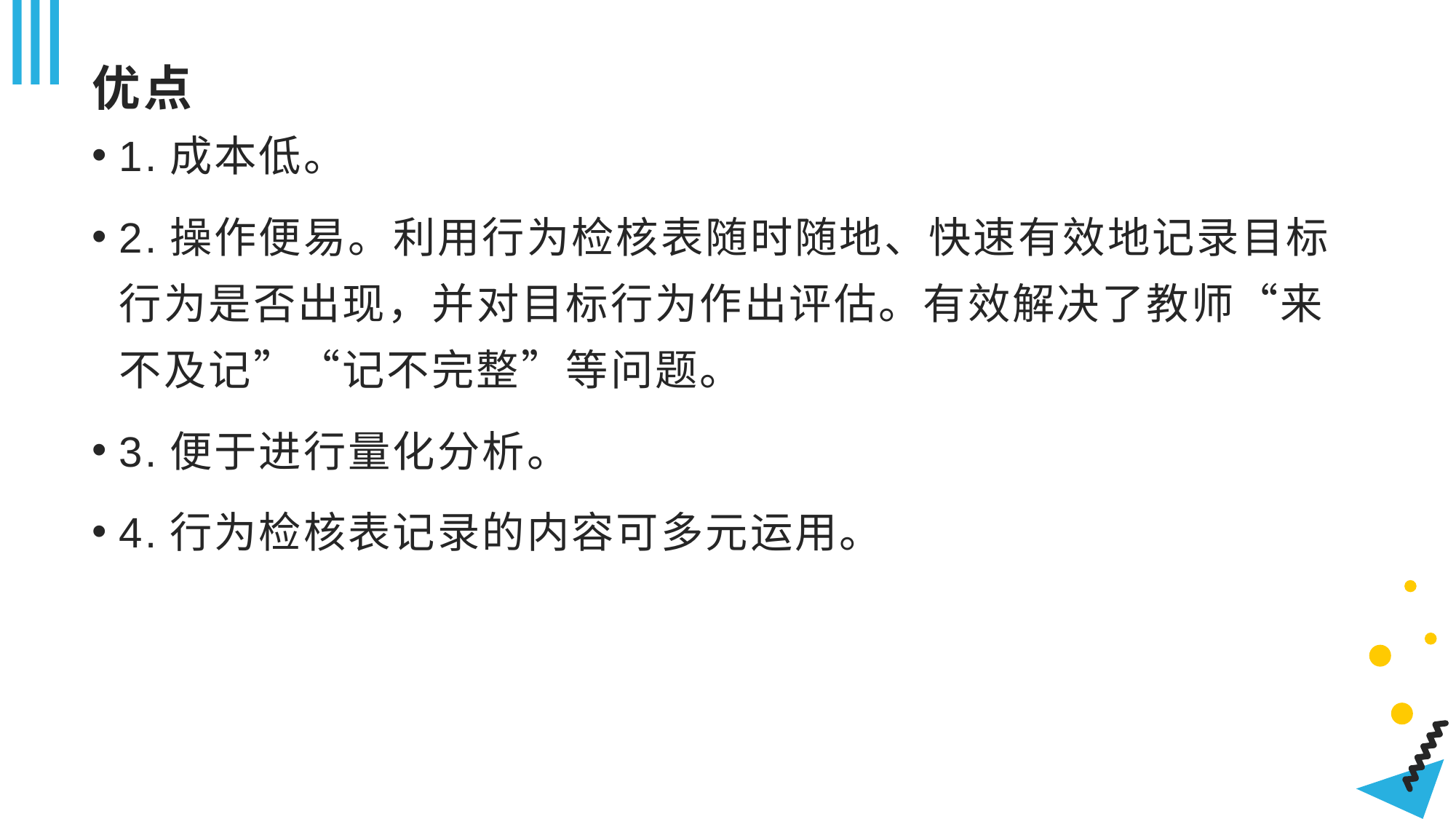

# 优点
1.成本低。
2.操作便易。利用行为检核表随时随地、快速有效地记录目标行为是否出现，并对目标行为作出评估。有效解决了教师“来不及记”“记不完整”等问题。
3.便于进行量化分析。
4.行为检核表记录的内容可多元运用。